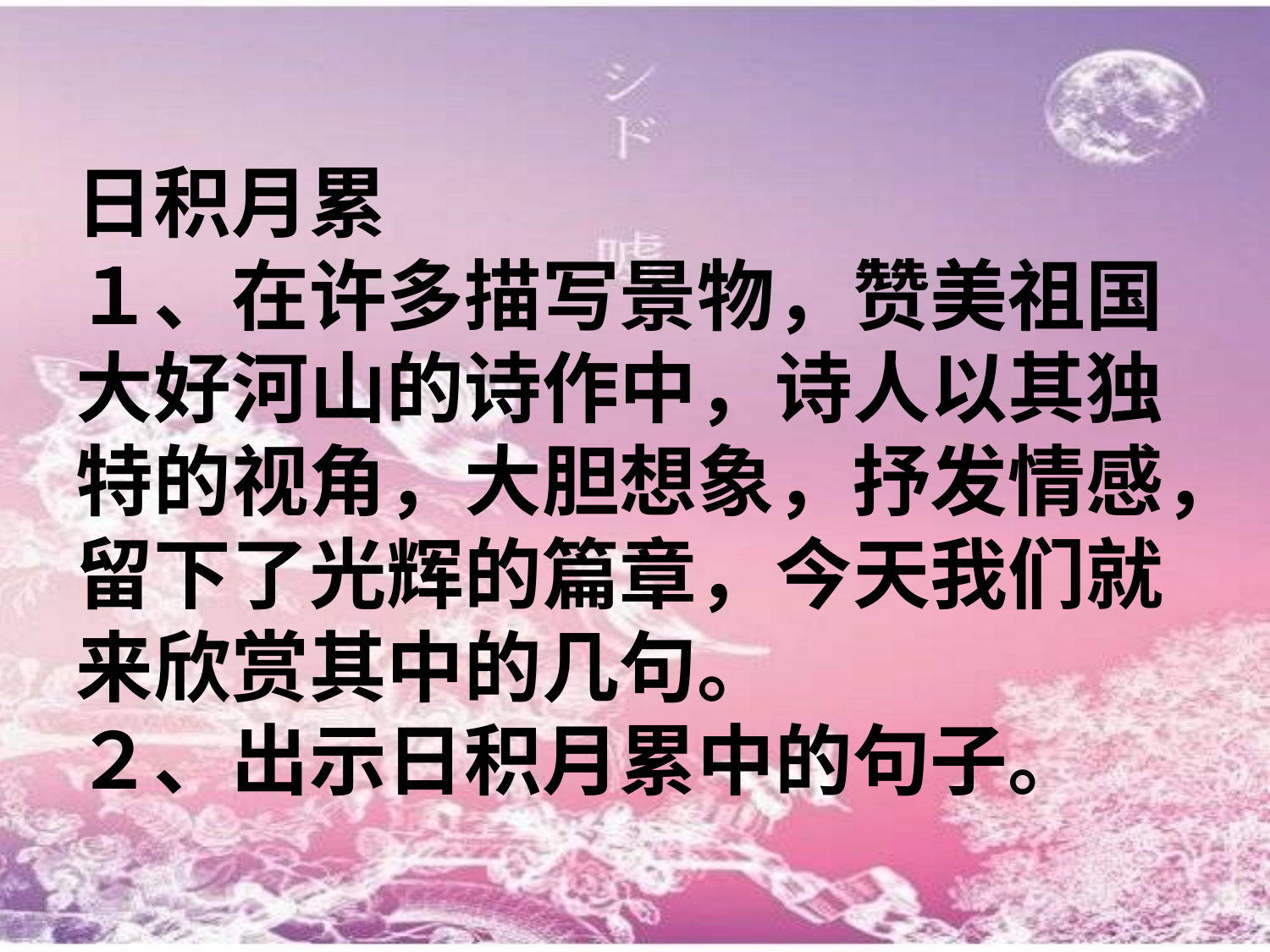

# 日积月累 １、在许多描写景物，赞美祖国大好河山的诗作中，诗人以其独特的视角，大胆想象，抒发情感，留下了光辉的篇章，今天我们就来欣赏其中的几句。 ２、出示日积月累中的句子。